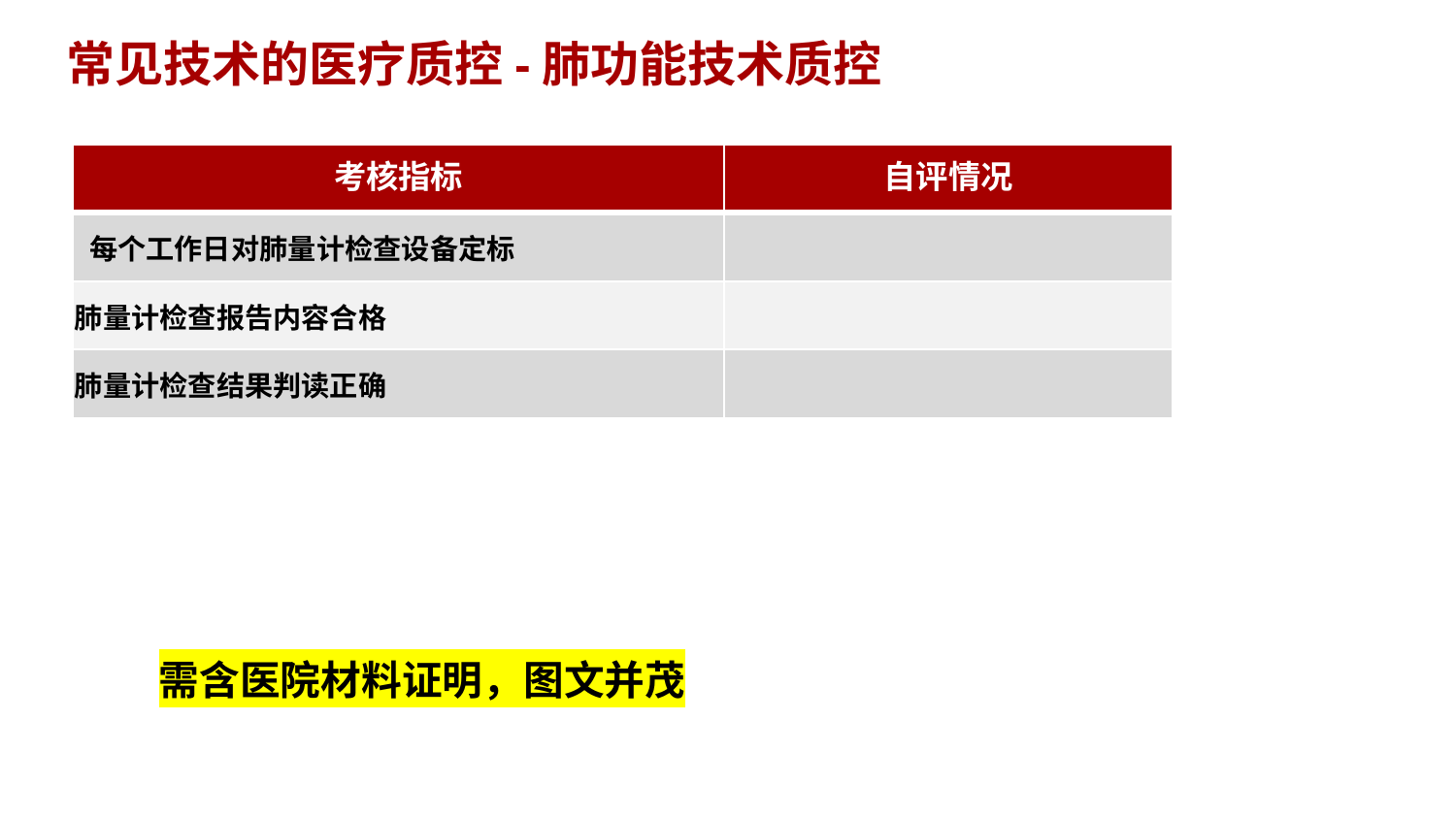

# 常见技术的医疗质控-肺功能技术质控
| 考核指标 | 自评情况 |
| --- | --- |
| 每个工作日对肺量计检查设备定标 |  |
| 肺量计检查报告内容合格 |  |
| 肺量计检查结果判读正确 |  |
需含医院材料证明，图文并茂